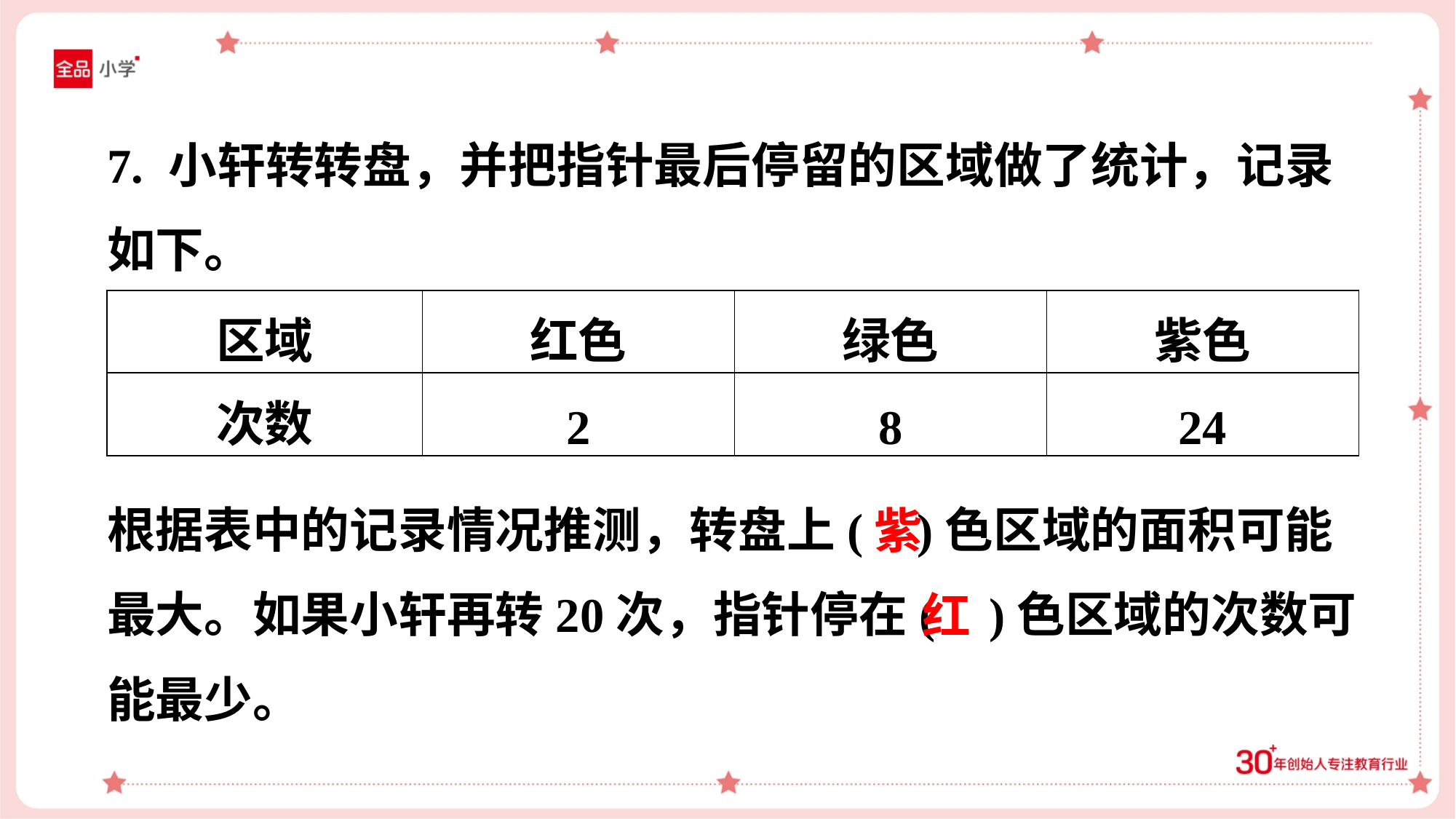

7. 小轩转转盘，并把指针最后停留的区域做了统计，记录
如下。
| 区域 | 红色 | 绿色 | 紫色 |
| --- | --- | --- | --- |
| 次数 | 2 | 8 | 24 |
根据表中的记录情况推测，转盘上(    )色区域的面积可能
最大。如果小轩再转20次，指针停在(    )色区域的次数可
能最少。
紫
红